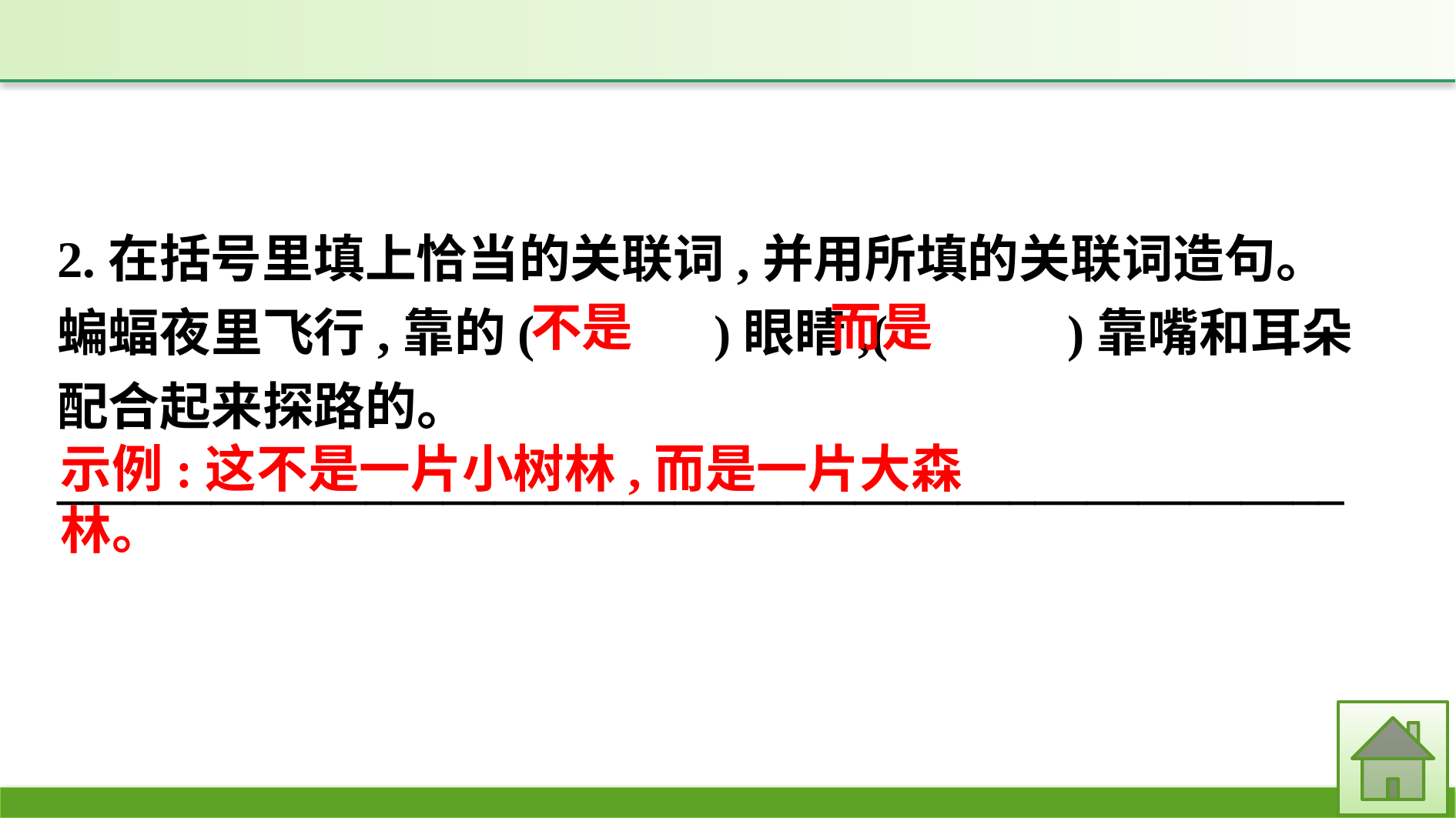

2.在括号里填上恰当的关联词,并用所填的关联词造句。
蝙蝠夜里飞行,靠的(　　　)眼睛,(　　　)靠嘴和耳朵配合起来探路的。
__________________________________________________
不是
而是
示例:这不是一片小树林,而是一片大森林。